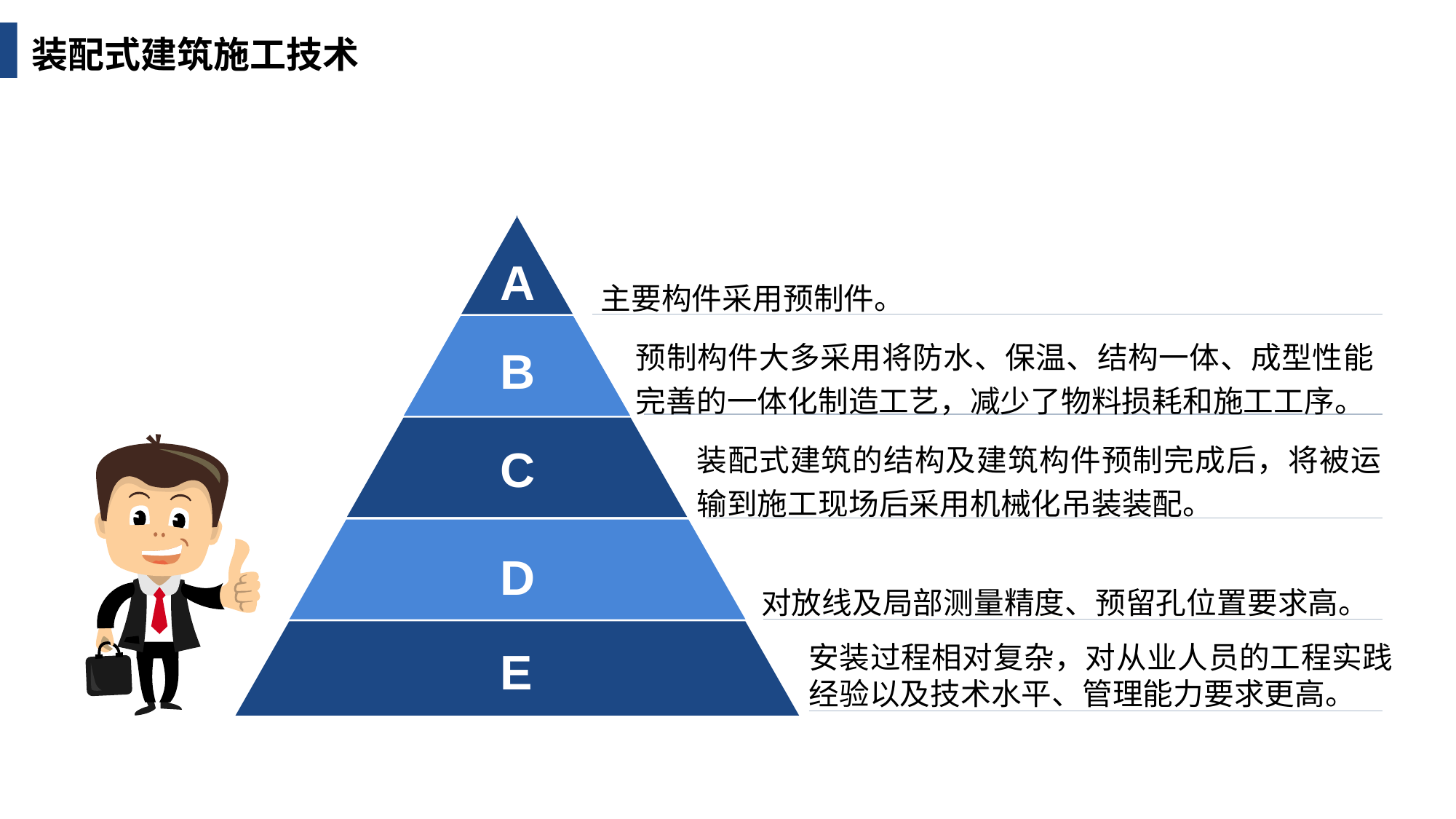

装配式建筑施工技术

A
主要构件采用预制件。

预制构件大多采用将防水、保温、结构一体、成型性能完善的一体化制造工艺，减少了物料损耗和施工工序。
B

C
装配式建筑的结构及建筑构件预制完成后，将被运输到施工现场后采用机械化吊装装配。

D
对放线及局部测量精度、预留孔位置要求高。

E
安装过程相对复杂，对从业人员的工程实践经验以及技术水平、管理能力要求更高。